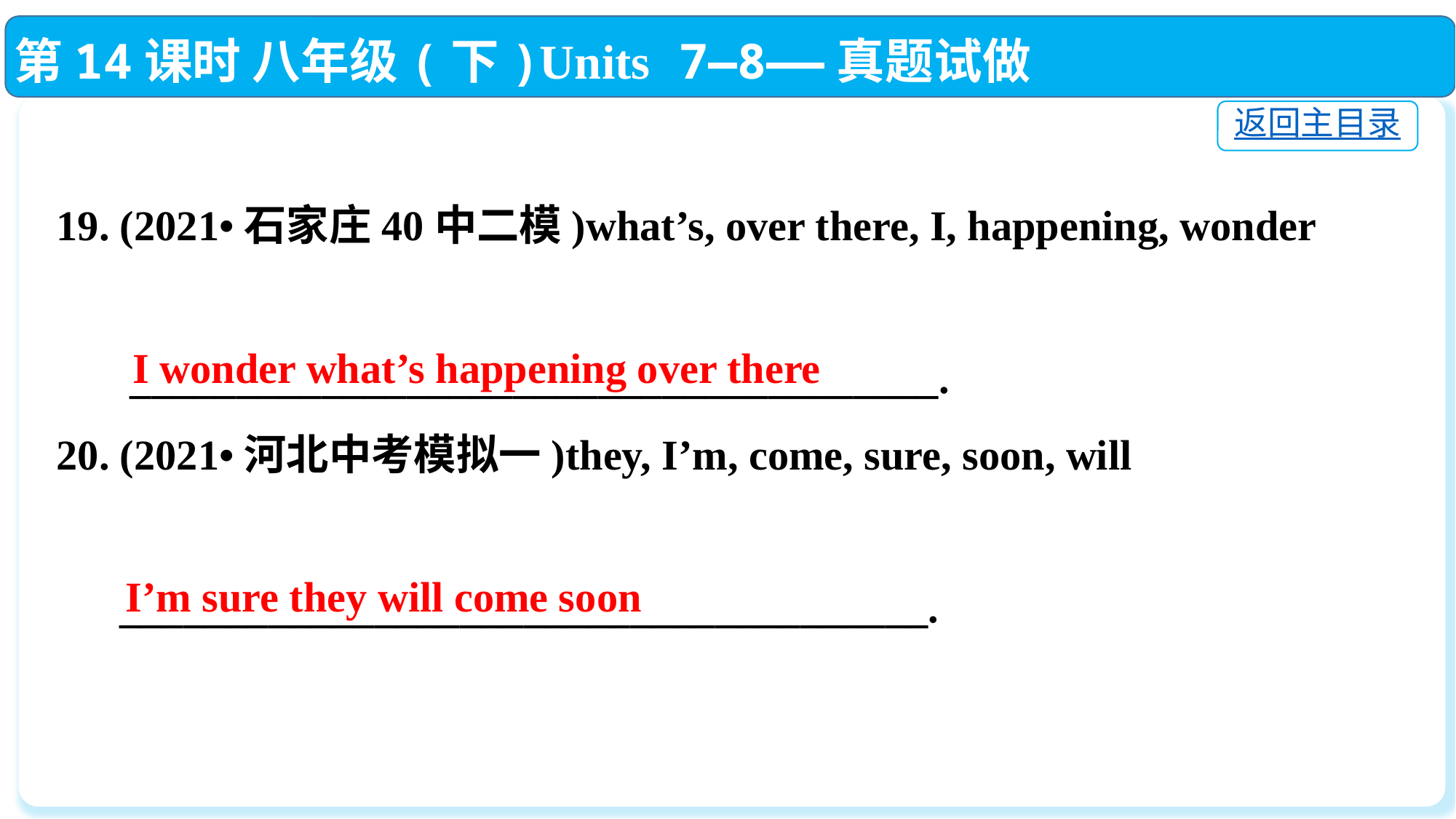

第14课时 八年级(下)Units 7—8——真题试做

返回主目录
19. (2021•石家庄40中二模)what’s, over there, I, happening, wonder

       ______________________________________.
20. (2021•河北中考模拟一)they, I’m, come, sure, soon, will

      ______________________________________.
I wonder what’s happening over there
I’m sure they will come soon